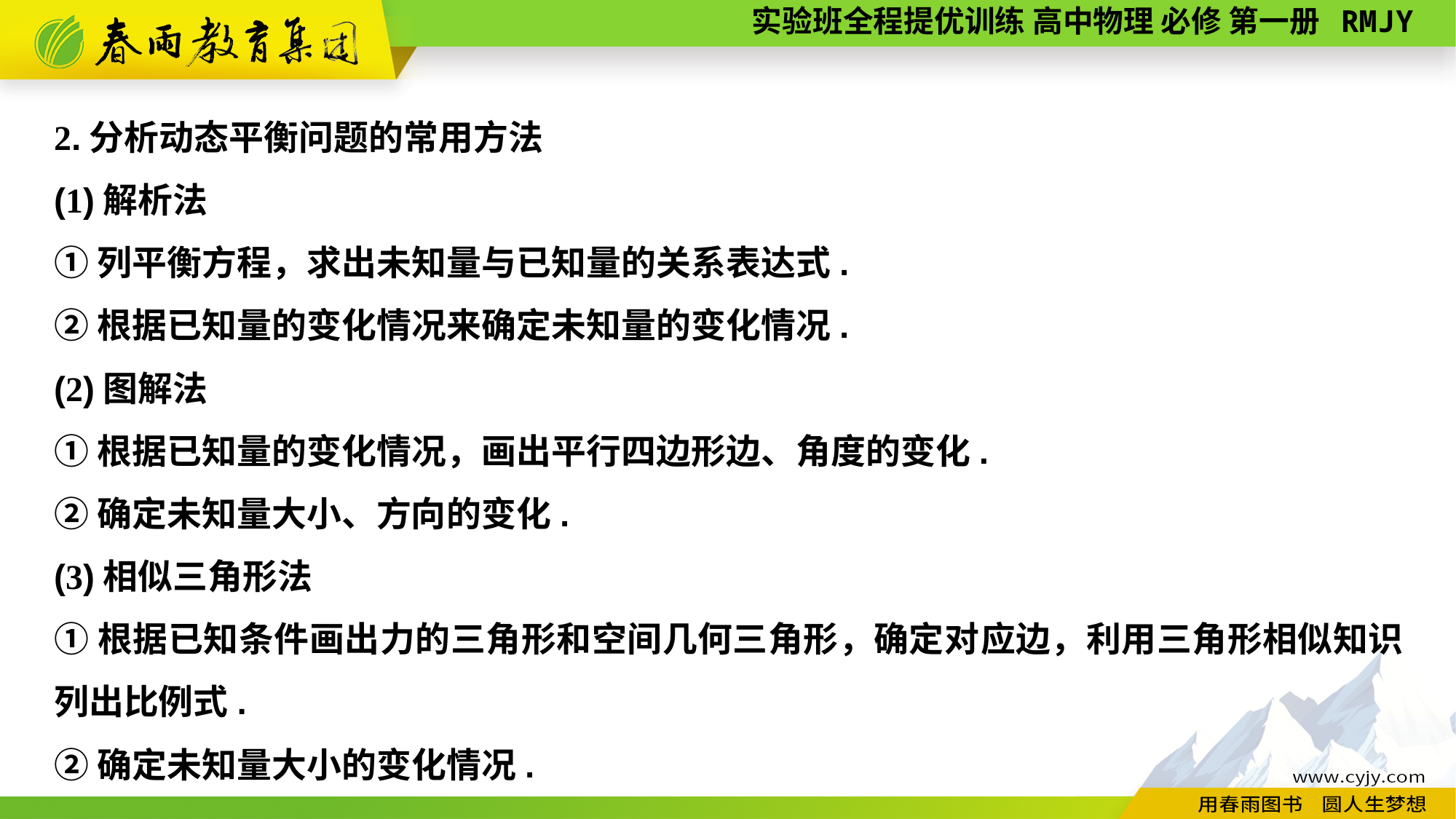

2.分析动态平衡问题的常用方法
(1)解析法
①列平衡方程，求出未知量与已知量的关系表达式.
②根据已知量的变化情况来确定未知量的变化情况.
(2)图解法
①根据已知量的变化情况，画出平行四边形边、角度的变化.
②确定未知量大小、方向的变化.
(3)相似三角形法
①根据已知条件画出力的三角形和空间几何三角形，确定对应边，利用三角形相似知识列出比例式.
②确定未知量大小的变化情况.